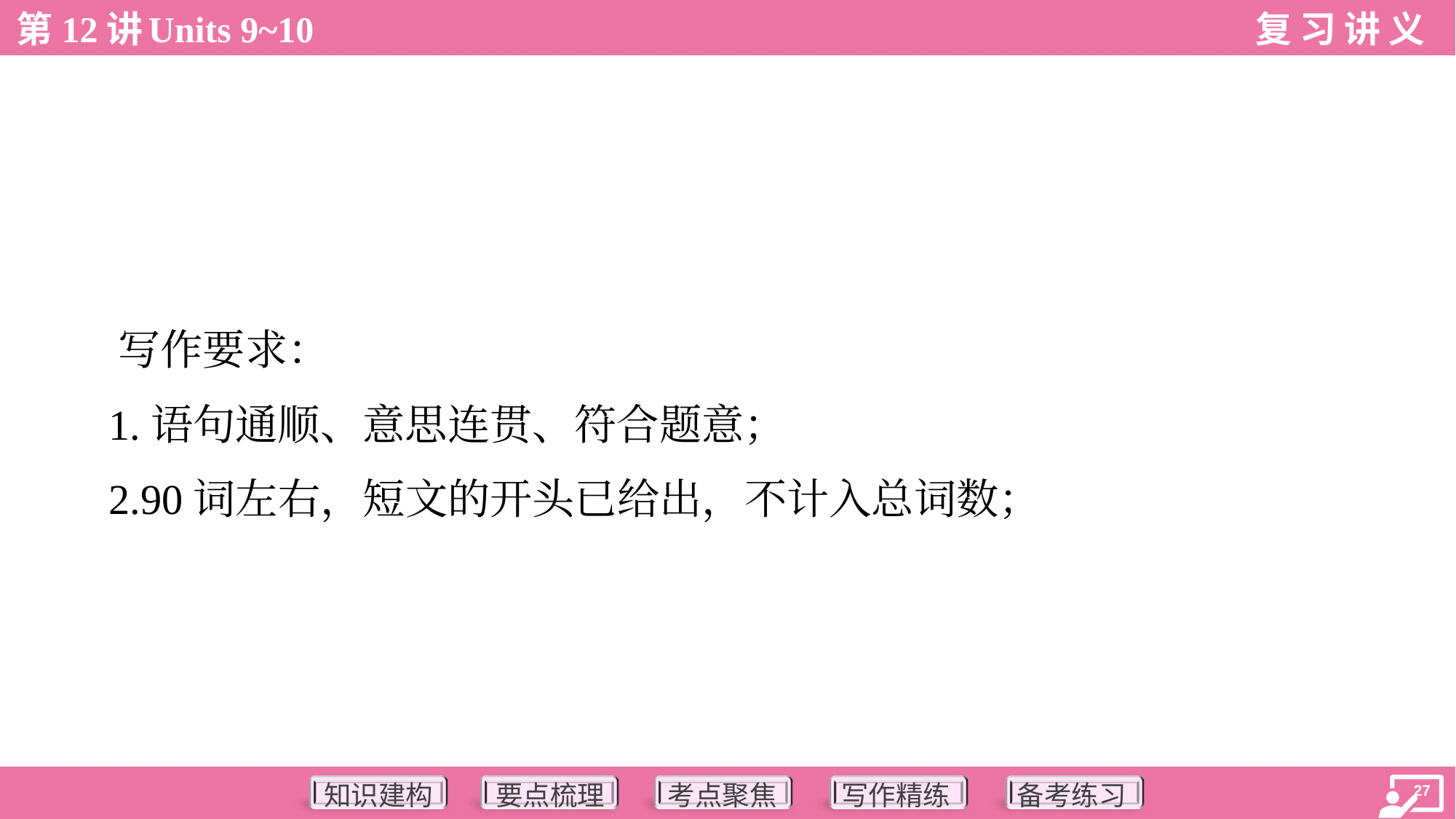

写作要求：
    1.语句通顺、意思连贯、符合题意；
    2.90词左右，短文的开头已给出，不计入总词数；